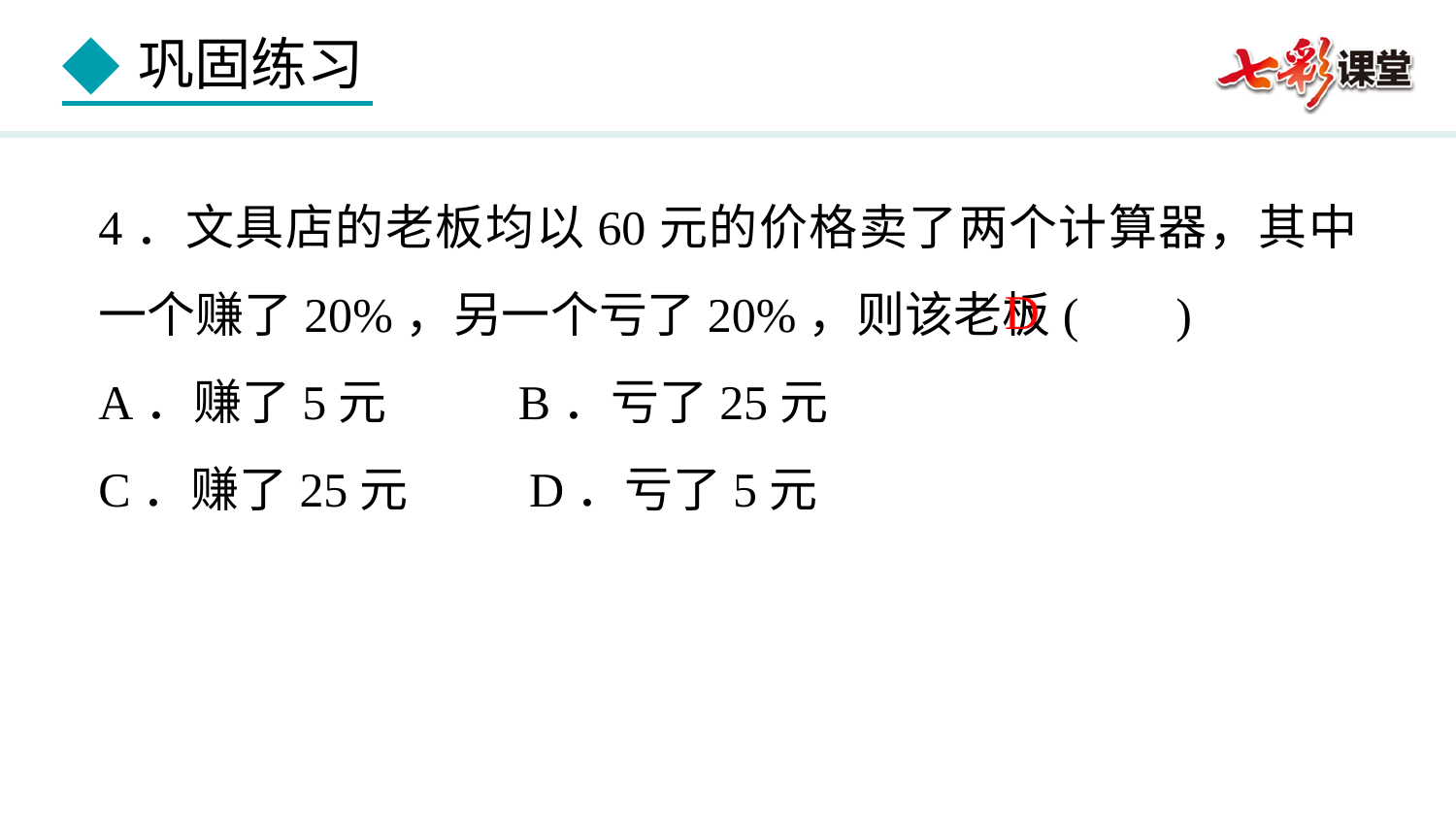

4．文具店的老板均以60元的价格卖了两个计算器，其中一个赚了20%，另一个亏了20%，则该老板(        )
A．赚了5元           B．亏了25元
C．赚了25元          D．亏了5元
D